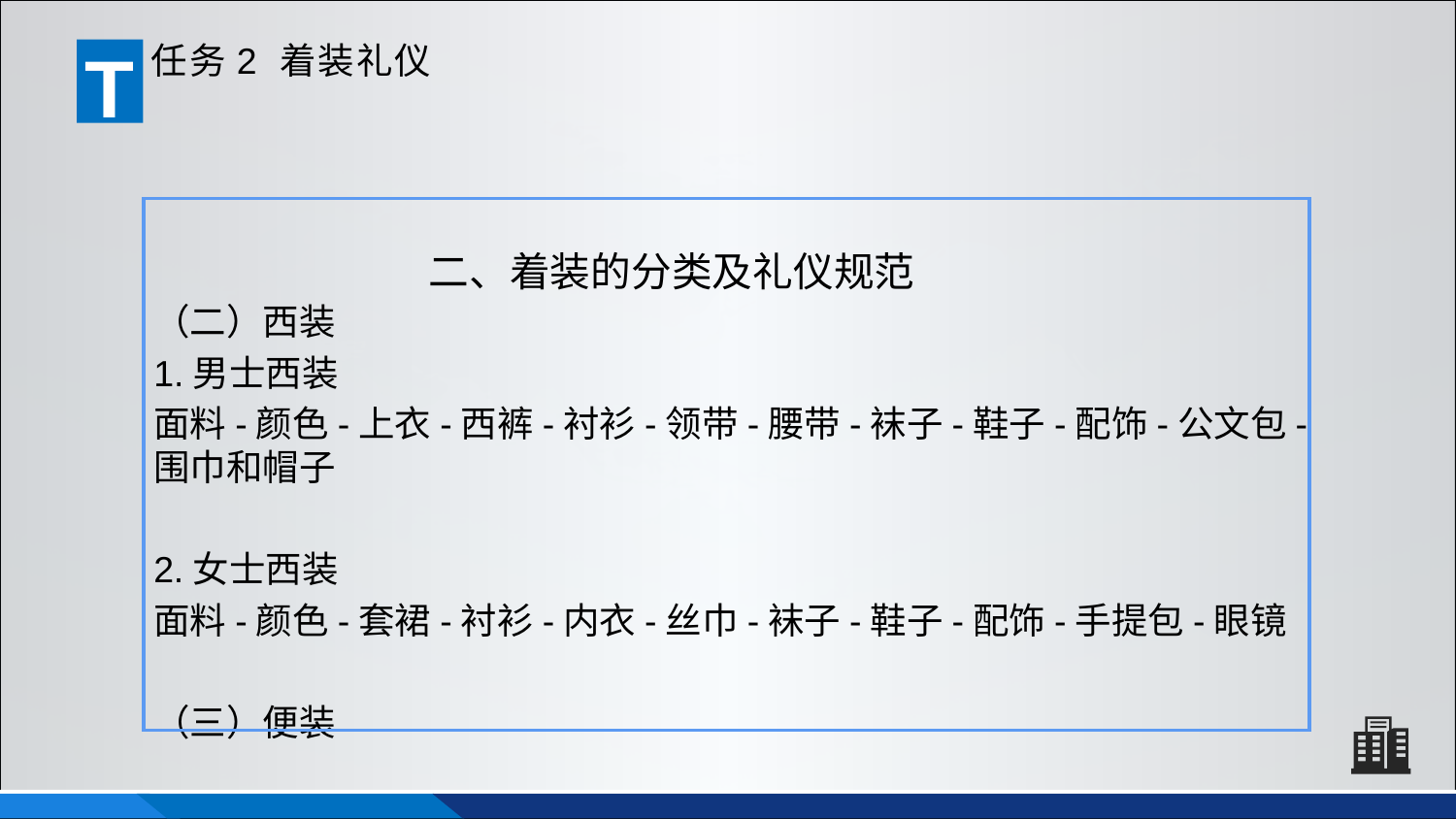

T
任务2 着装礼仪

二、着装的分类及礼仪规范
（二）西装
1.男士西装
面料-颜色-上衣-西裤-衬衫-领带-腰带-袜子-鞋子-配饰-公文包-围巾和帽子

2.女士西装
面料-颜色-套裙-衬衫-内衣-丝巾-袜子-鞋子-配饰-手提包-眼镜

（三）便装